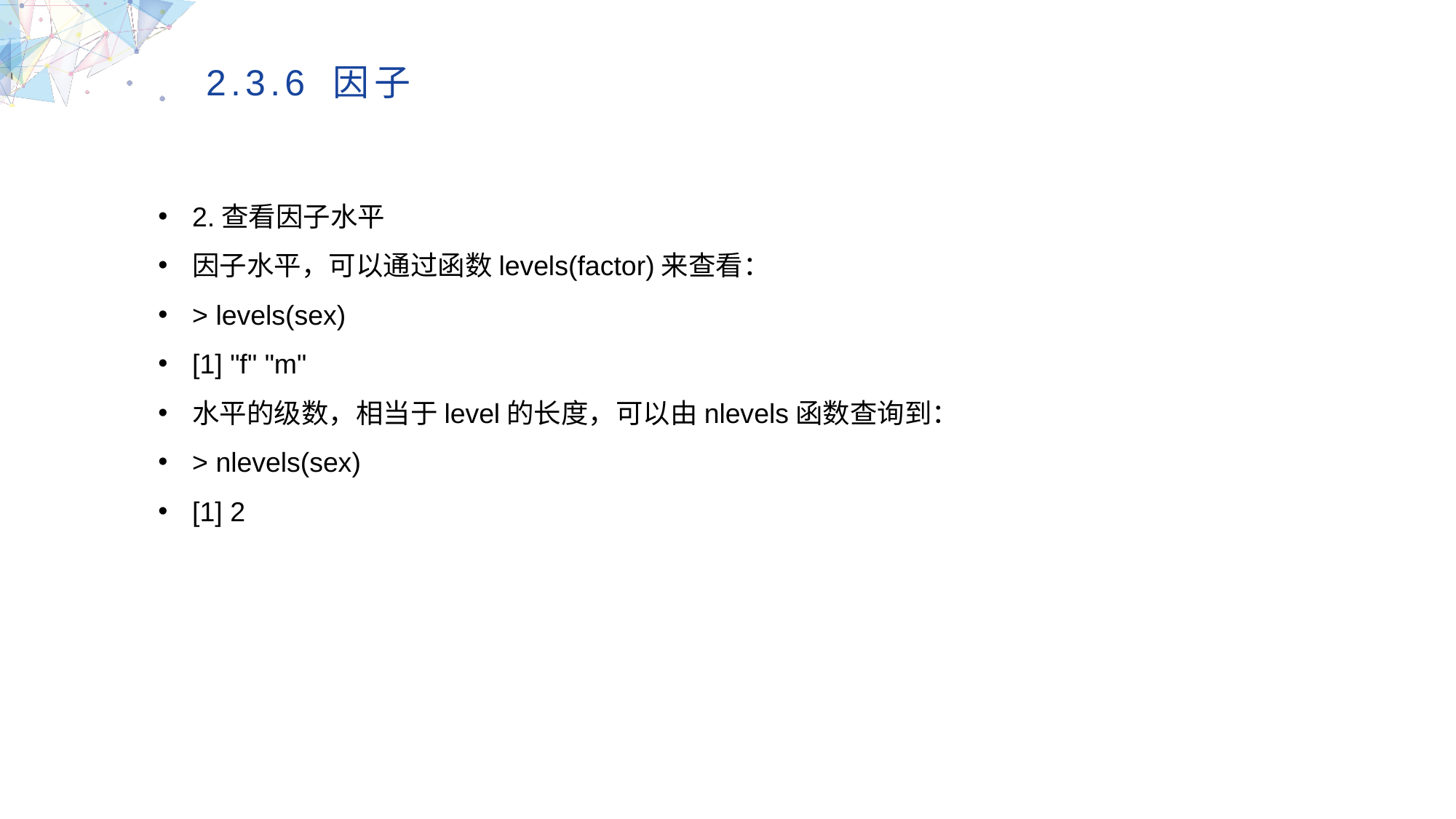

2.3.6 因子
2.查看因子水平
因子水平，可以通过函数levels(factor)来查看：
> levels(sex)
[1] "f" "m"
水平的级数，相当于level的长度，可以由nlevels函数查询到：
> nlevels(sex)
[1] 2

MULTIPURPOSE PRESENTATION TEMPLATE | UNIQUE DESIGN
Welcome Message
Please replace text, click add relevant headline, modify the text content, also can copy your content to this directly. Please replace text, click add relevant headline, modify the text content, also can copy your content to this directly.